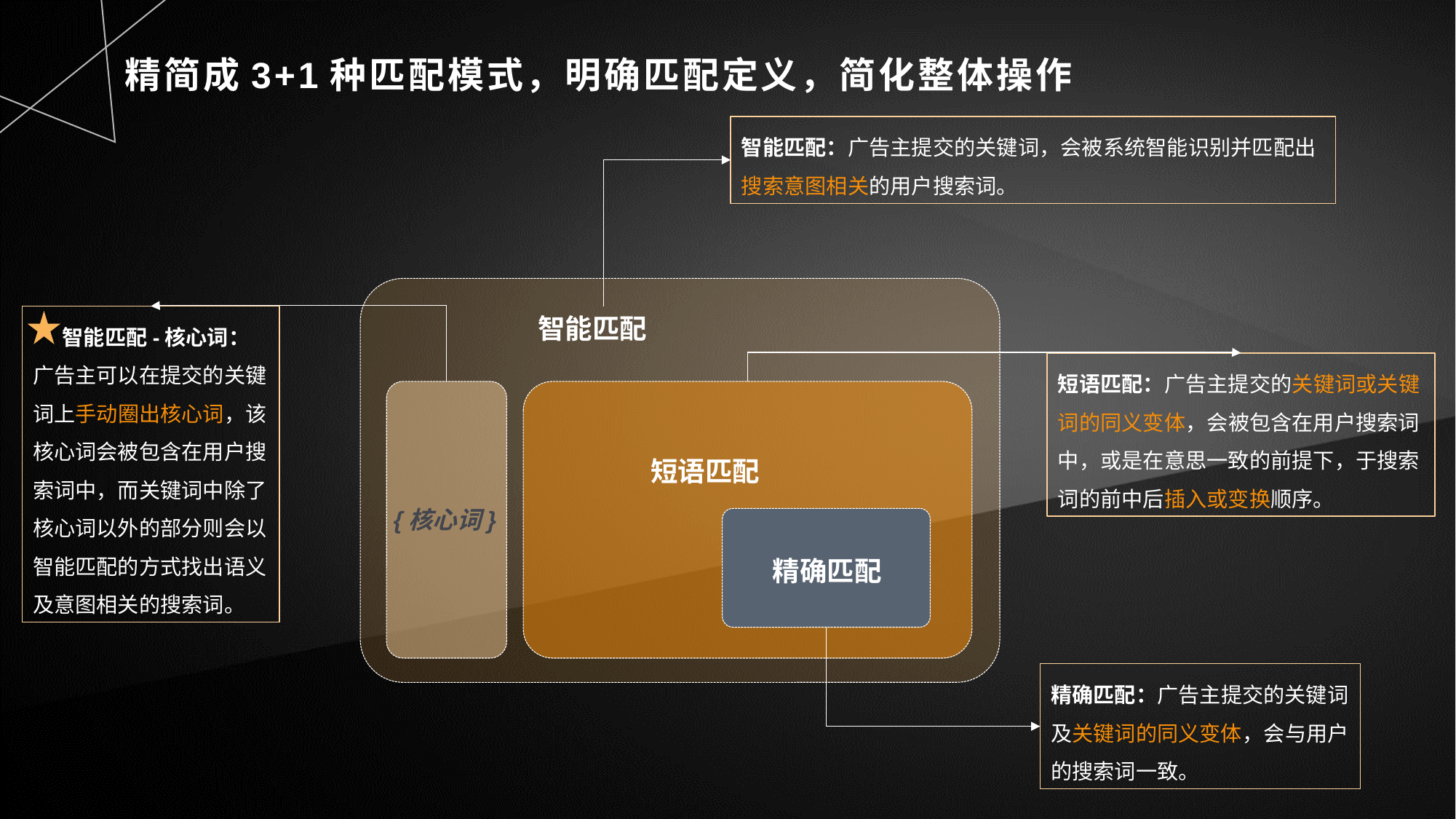

精简成3+1种匹配模式，明确匹配定义，简化整体操作
智能匹配：广告主提交的关键词，会被系统智能识别并匹配出搜索意图相关的用户搜索词。

智能匹配
     智能匹配-核心词：
广告主可以在提交的关键词上手动圈出核心词，该核心词会被包含在用户搜索词中，而关键词中除了核心词以外的部分则会以智能匹配的方式找出语义及意图相关的搜索词。

短语匹配：广告主提交的关键词或关键词的同义变体，会被包含在用户搜索词中，或是在意思一致的前提下，于搜索词的前中后插入或变换顺序。

短语匹配
{核心词}

精确匹配
精确匹配：广告主提交的关键词及关键词的同义变体，会与用户的搜索词一致。